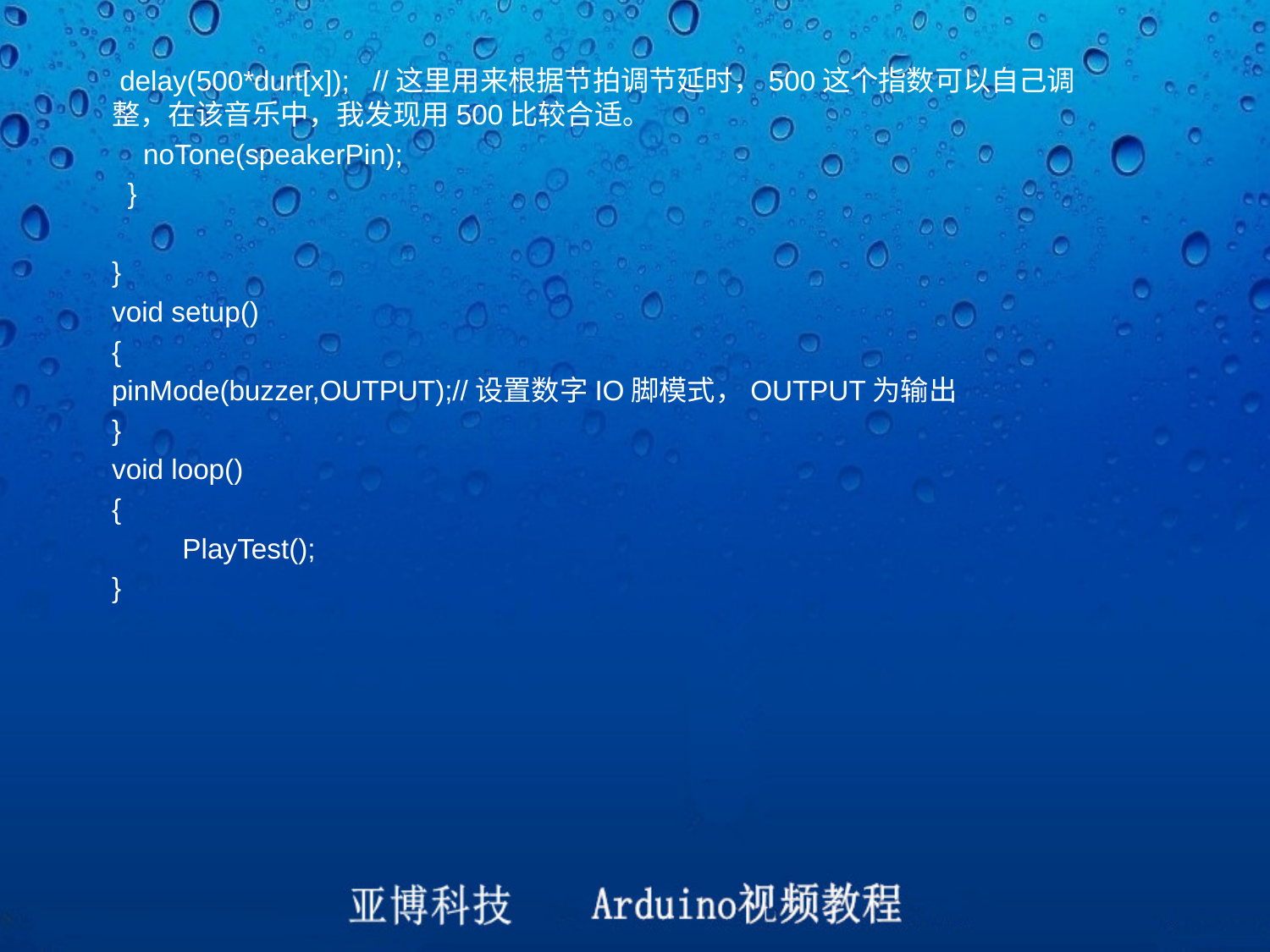

delay(500*durt[x]);   //这里用来根据节拍调节延时，500这个指数可以自己调整，在该音乐中，我发现用500比较合适。
    noTone(speakerPin);
  }

}
void setup()
{
pinMode(buzzer,OUTPUT);//设置数字IO脚模式，OUTPUT为输出
}
void loop()
{
         PlayTest();
}